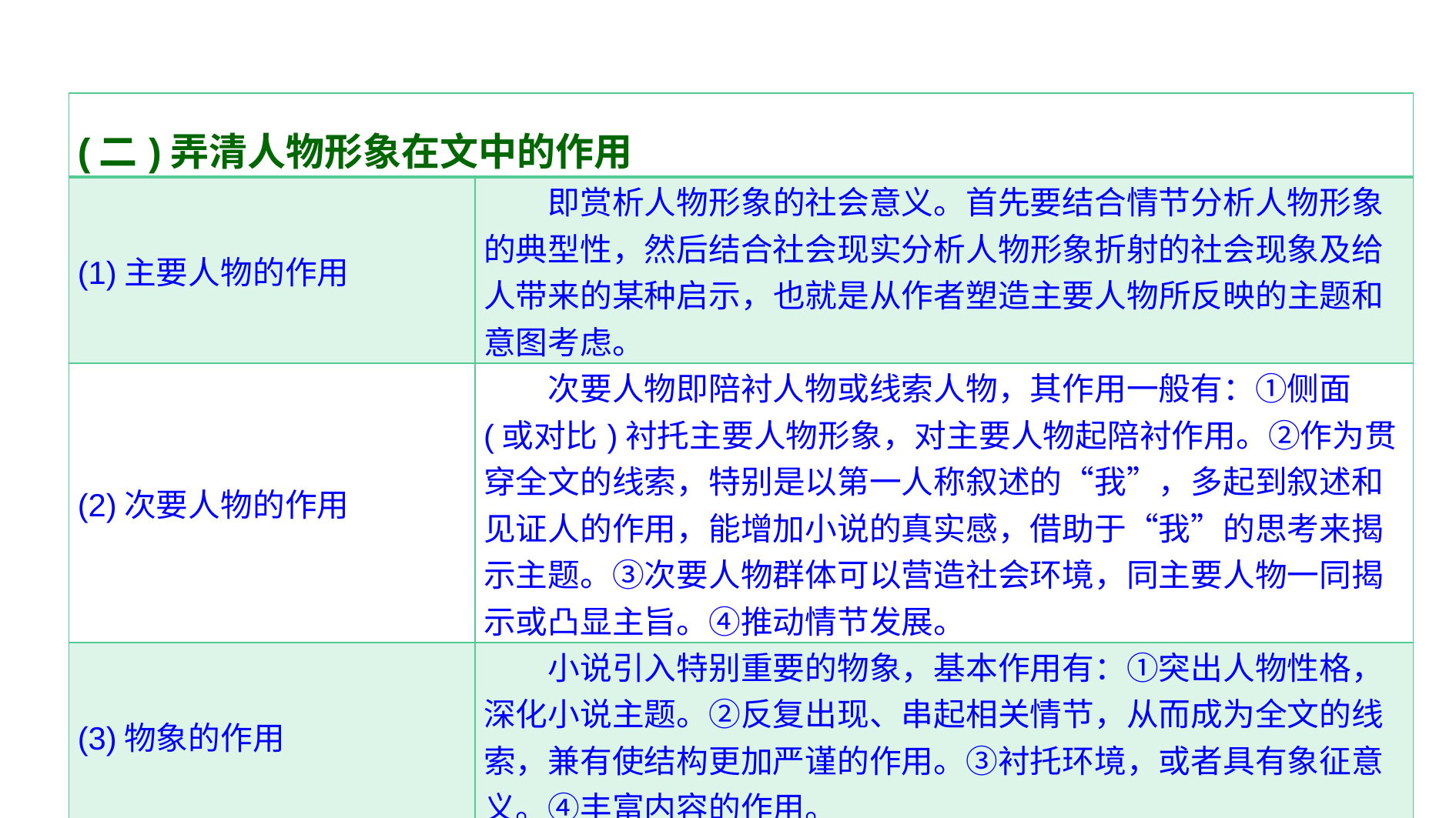

| (二)弄清人物形象在文中的作用 |  |
| --- | --- |
| (1)主要人物的作用 | 即赏析人物形象的社会意义。首先要结合情节分析人物形象的典型性，然后结合社会现实分析人物形象折射的社会现象及给人带来的某种启示，也就是从作者塑造主要人物所反映的主题和意图考虑。 |
| (2)次要人物的作用 | 次要人物即陪衬人物或线索人物，其作用一般有：①侧面(或对比)衬托主要人物形象，对主要人物起陪衬作用。②作为贯穿全文的线索，特别是以第一人称叙述的“我”，多起到叙述和见证人的作用，能增加小说的真实感，借助于“我”的思考来揭示主题。③次要人物群体可以营造社会环境，同主要人物一同揭示或凸显主旨。④推动情节发展。 |
| (3)物象的作用 | 小说引入特别重要的物象，基本作用有：①突出人物性格，深化小说主题。②反复出现、串起相关情节，从而成为全文的线索，兼有使结构更加严谨的作用。③衬托环境，或者具有象征意义。④丰富内容的作用。 |